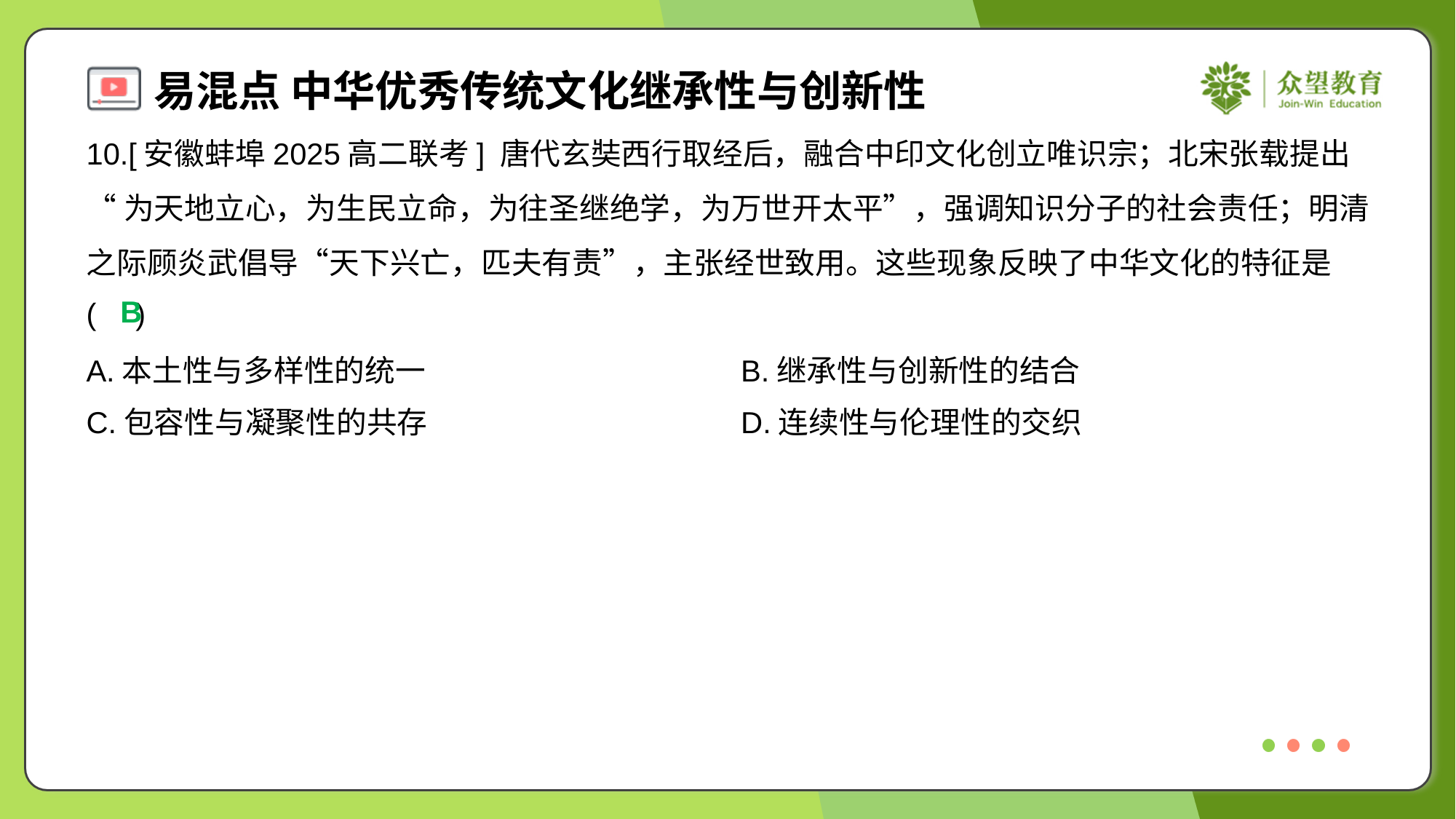

10.[安徽蚌埠2025高二联考] 唐代玄奘西行取经后，融合中印文化创立唯识宗；北宋张载提出
“为天地立心，为生民立命，为往圣继绝学，为万世开太平”，强调知识分子的社会责任；明清
之际顾炎武倡导“天下兴亡，匹夫有责”，主张经世致用。这些现象反映了中华文化的特征是
(     )
B
A.本土性与多样性的统一	B.继承性与创新性的结合
C.包容性与凝聚性的共存	D.连续性与伦理性的交织